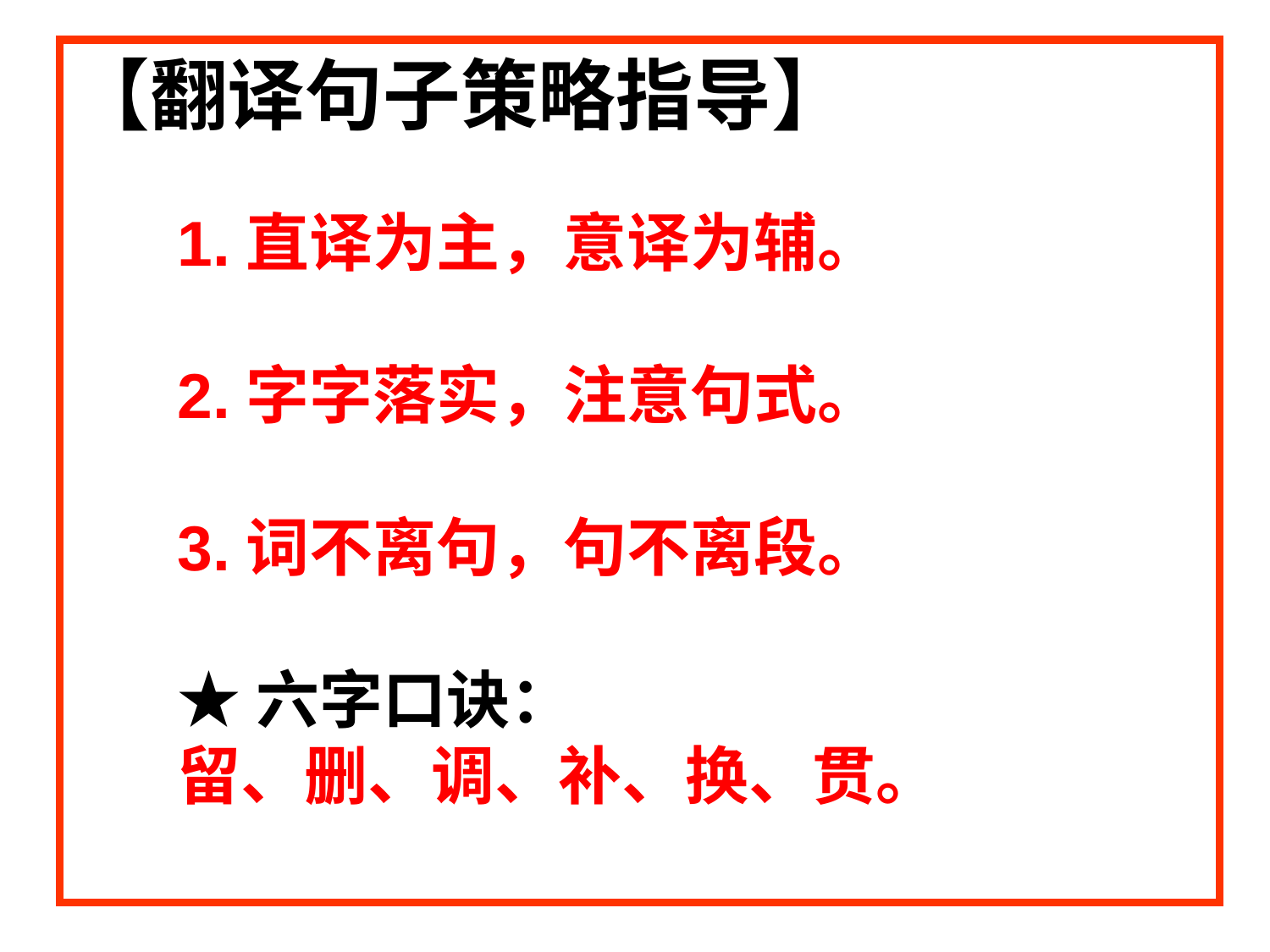

【翻译句子策略指导】

1.直译为主，意译为辅。

2.字字落实，注意句式。

3.词不离句，句不离段。

★六字口诀：
留、删、调、补、换、贯。